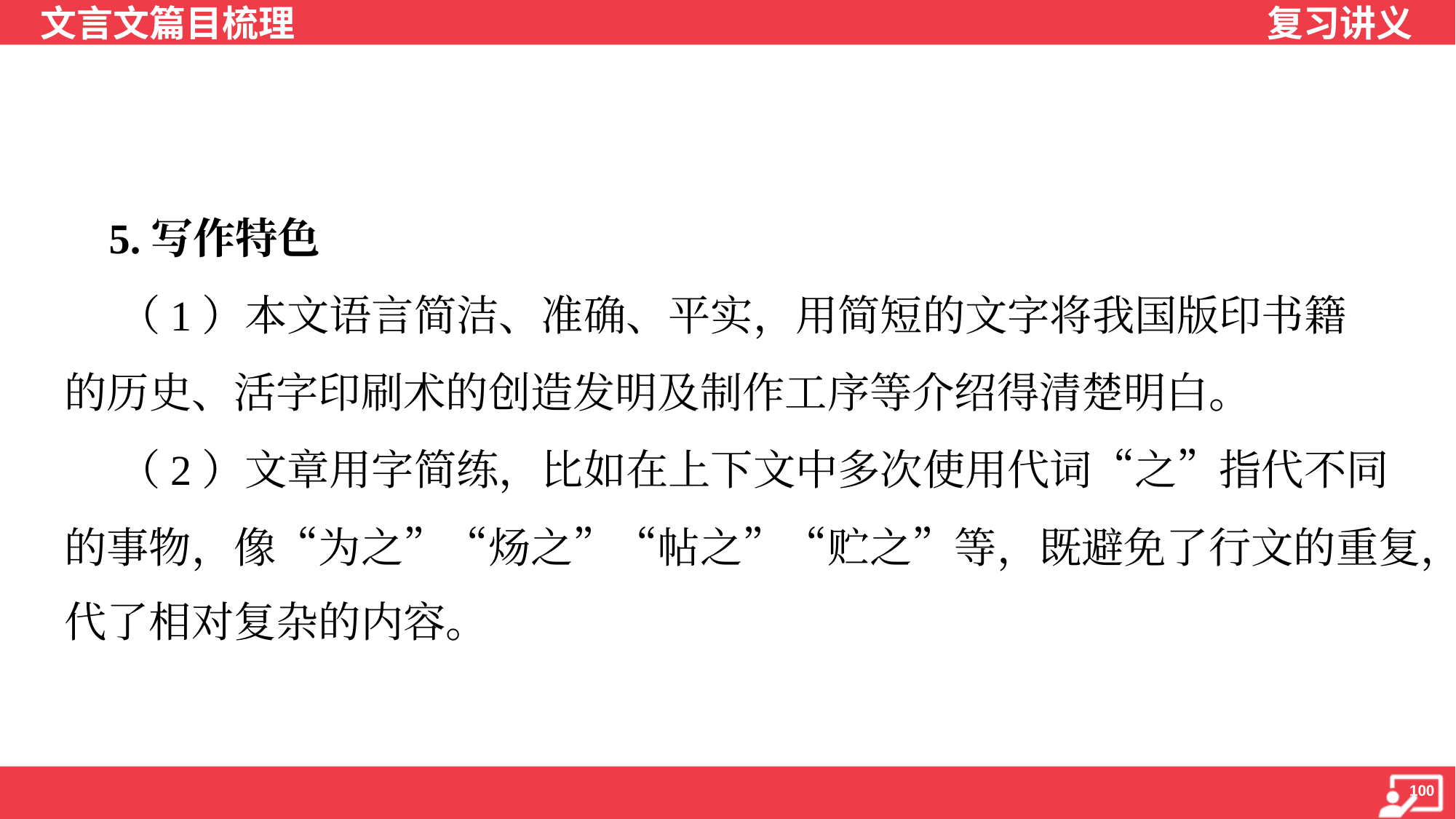

5.写作特色
    （1）本文语言简洁、准确、平实，用简短的文字将我国版印书籍
的历史、活字印刷术的创造发明及制作工序等介绍得清楚明白。
    （2）文章用字简练，比如在上下文中多次使用代词“之”指代不同
的事物，像“为之”“炀之”“帖之”“贮之”等，既避免了行文的重复，又指
代了相对复杂的内容。